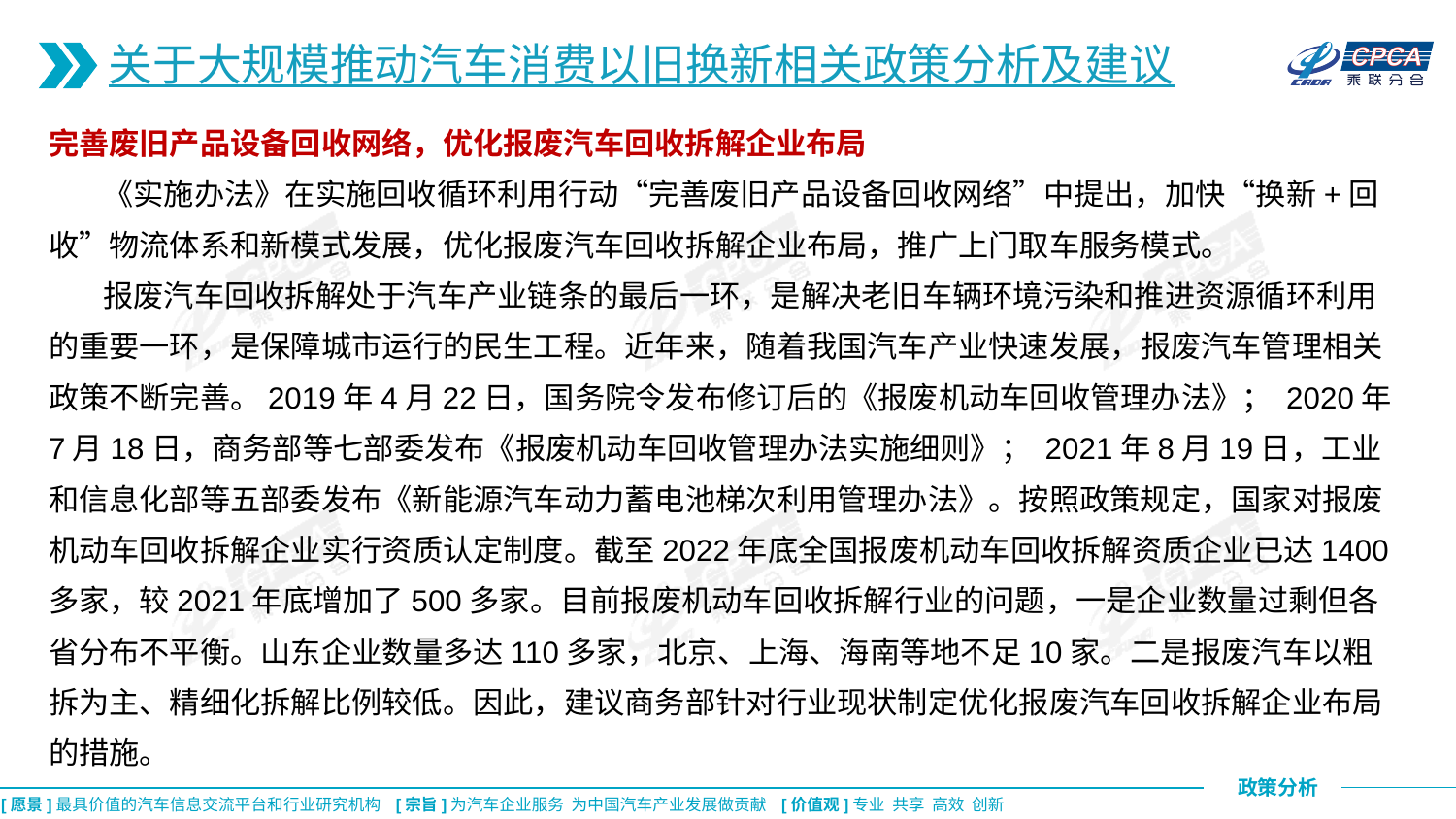

关于大规模推动汽车消费以旧换新相关政策分析及建议
完善废旧产品设备回收网络，优化报废汽车回收拆解企业布局
       《实施办法》在实施回收循环利用行动“完善废旧产品设备回收网络”中提出，加快“换新+回收”物流体系和新模式发展，优化报废汽车回收拆解企业布局，推广上门取车服务模式。
       报废汽车回收拆解处于汽车产业链条的最后一环，是解决老旧车辆环境污染和推进资源循环利用的重要一环，是保障城市运行的民生工程。近年来，随着我国汽车产业快速发展，报废汽车管理相关政策不断完善。2019年4月22日，国务院令发布修订后的《报废机动车回收管理办法》； 2020年7月18日，商务部等七部委发布《报废机动车回收管理办法实施细则》； 2021年8月19日，工业和信息化部等五部委发布《新能源汽车动力蓄电池梯次利用管理办法》。按照政策规定，国家对报废机动车回收拆解企业实行资质认定制度。截至2022年底全国报废机动车回收拆解资质企业已达1400多家，较2021年底增加了500多家。目前报废机动车回收拆解行业的问题，一是企业数量过剩但各省分布不平衡。山东企业数量多达110多家，北京、上海、海南等地不足10家。二是报废汽车以粗拆为主、精细化拆解比例较低。因此，建议商务部针对行业现状制定优化报废汽车回收拆解企业布局的措施。